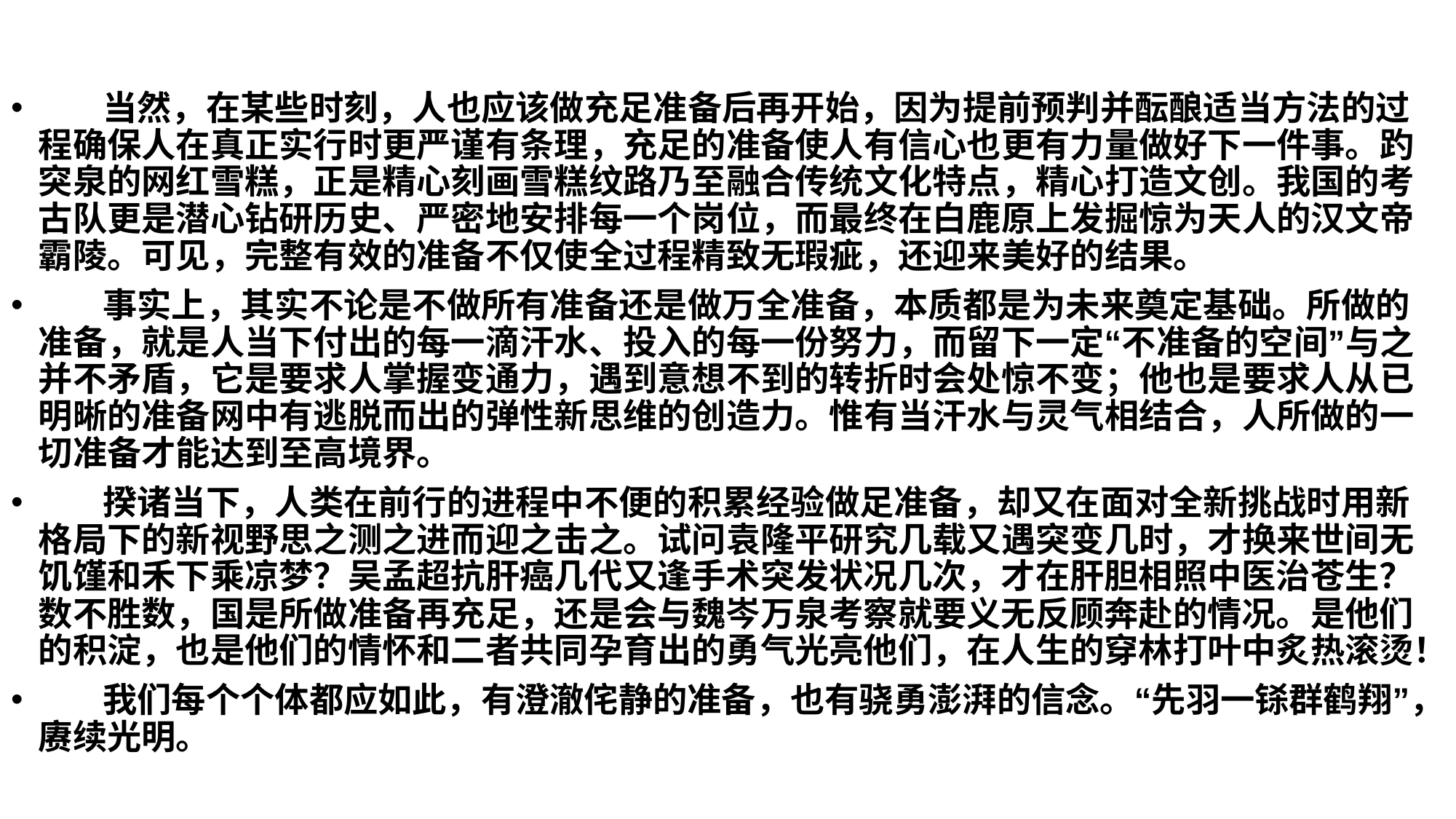

当然，在某些时刻，人也应该做充足准备后再开始，因为提前预判并酝酿适当方法的过程确保人在真正实行时更严谨有条理，充足的准备使人有信心也更有力量做好下一件事。趵突泉的网红雪糕，正是精心刻画雪糕纹路乃至融合传统文化特点，精心打造文创。我国的考古队更是潜心钻研历史、严密地安排每一个岗位，而最终在白鹿原上发掘惊为天人的汉文帝霸陵。可见，完整有效的准备不仅使全过程精致无瑕疵，还迎来美好的结果。
      事实上，其实不论是不做所有准备还是做万全准备，本质都是为未来奠定基础。所做的准备，就是人当下付出的每一滴汗水、投入的每一份努力，而留下一定“不准备的空间”与之并不矛盾，它是要求人掌握变通力，遇到意想不到的转折时会处惊不变；他也是要求人从已明晰的准备网中有逃脱而出的弹性新思维的创造力。惟有当汗水与灵气相结合，人所做的一切准备才能达到至高境界。
      揆诸当下，人类在前行的进程中不便的积累经验做足准备，却又在面对全新挑战时用新格局下的新视野思之测之进而迎之击之。试问袁隆平研究几载又遇突变几时，才换来世间无饥馑和禾下乘凉梦？吴孟超抗肝癌几代又逢手术突发状况几次，才在肝胆相照中医治苍生？数不胜数，国是所做准备再充足，还是会与魏岑万泉考察就要义无反顾奔赴的情况。是他们的积淀，也是他们的情怀和二者共同孕育出的勇气光亮他们，在人生的穿林打叶中炙热滚烫！
      我们每个个体都应如此，有澄澈侘静的准备，也有骁勇澎湃的信念。“先羽一铩群鹤翔”，赓续光明。